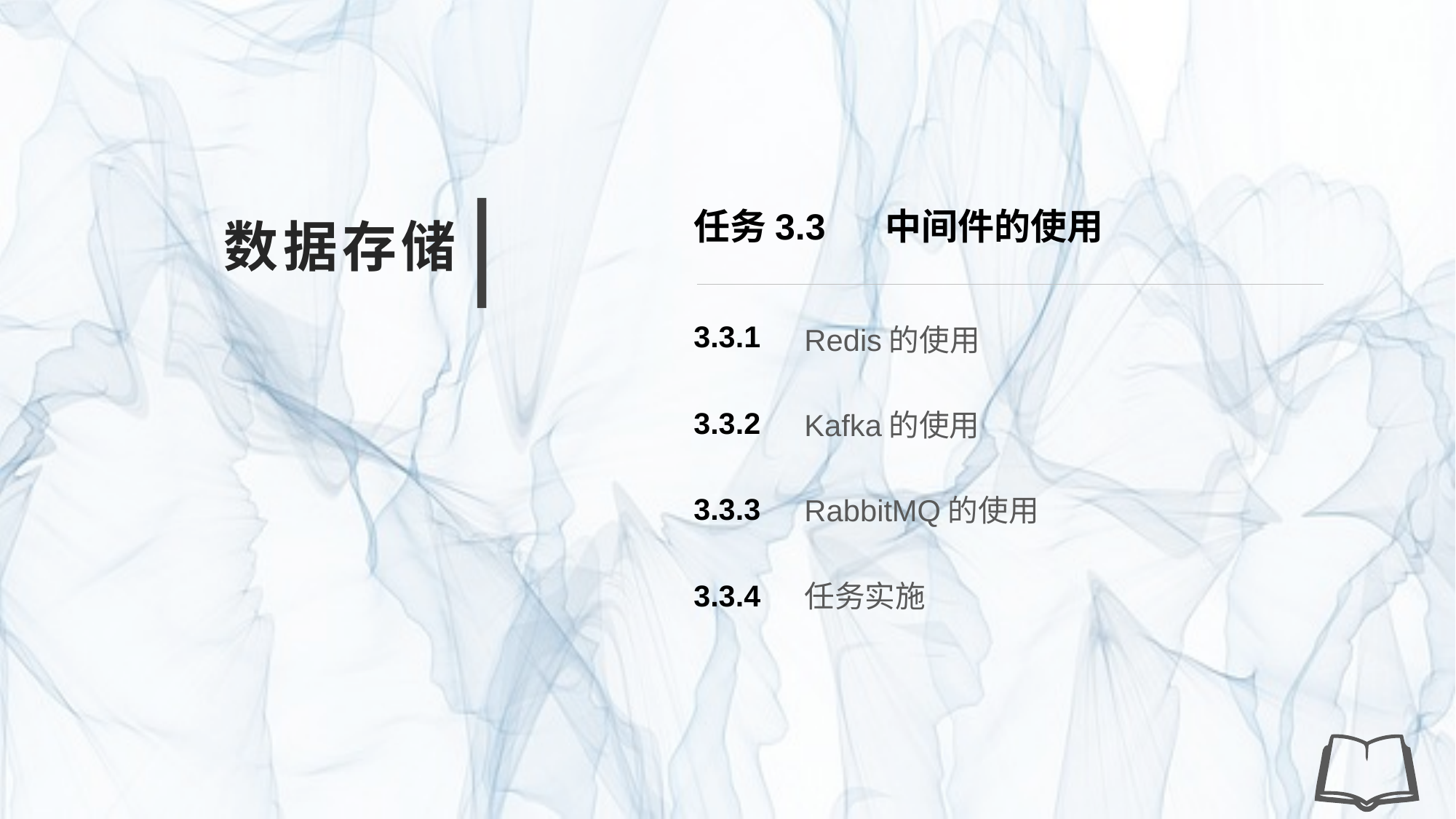

任务3.3     中间件的使用
数据存储
Redis的使用
3.3.1
Kafka的使用
3.3.2
RabbitMQ的使用
3.3.3
任务实施
3.3.4

2